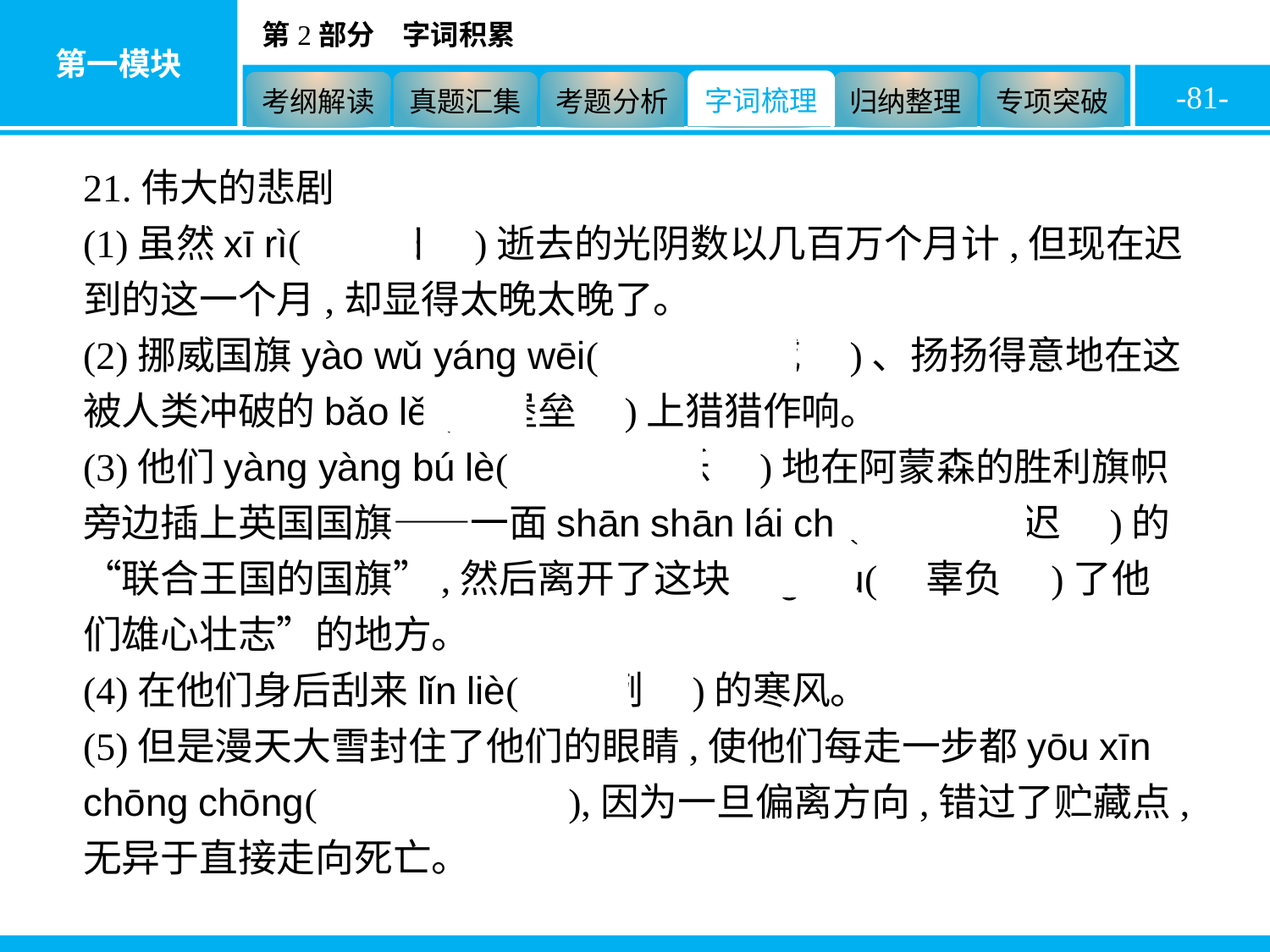

-81-
21.伟大的悲剧
(1)虽然xī rì(　昔日　)逝去的光阴数以几百万个月计,但现在迟到的这一个月,却显得太晚太晚了。
(2)挪威国旗yào wǔ yáng wēi(　耀武扬威　)、扬扬得意地在这被人类冲破的bǎo lěi(　堡垒　)上猎猎作响。
(3)他们yàng yàng bú lè(　怏怏不乐　)地在阿蒙森的胜利旗帜旁边插上英国国旗——一面shān shān lái chí(　姗姗来迟　)的“联合王国的国旗”,然后离开了这块“gū fù(　辜负　)了他们雄心壮志”的地方。
(4)在他们身后刮来lǐn liè(　凛冽　)的寒风。
(5)但是漫天大雪封住了他们的眼睛,使他们每走一步都yōu xīn chōng chōng(　忧心忡忡　),因为一旦偏离方向,错过了贮藏点,无异于直接走向死亡。